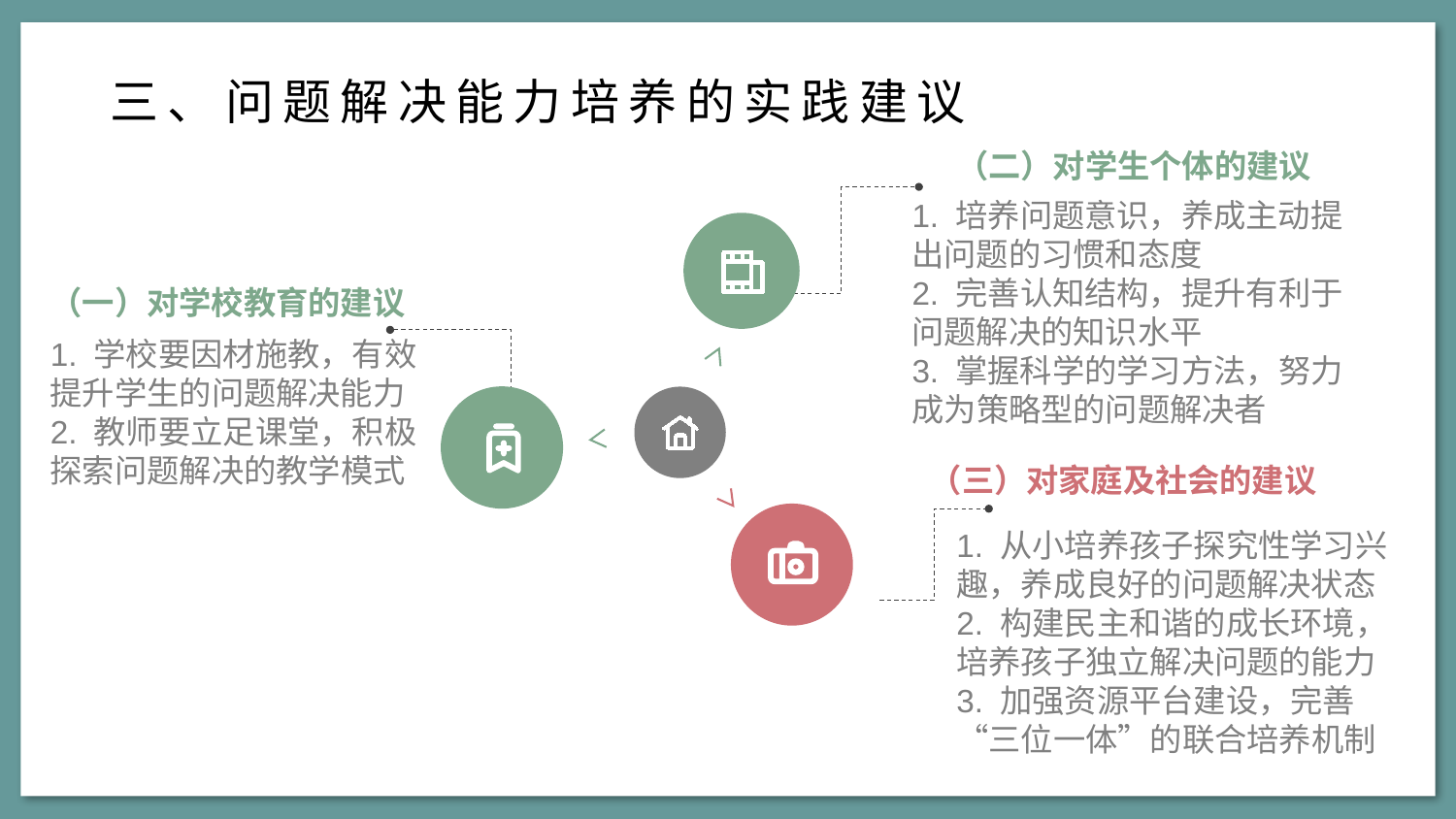

三、问题解决能力培养的实践建议
（二）对学生个体的建议

1. 培养问题意识，养成主动提出问题的习惯和态度
2. 完善认知结构，提升有利于问题解决的知识水平
3. 掌握科学的学习方法，努力成为策略型的问题解决者

（一）对学校教育的建议
1. 学校要因材施教，有效提升学生的问题解决能力
2. 教师要立足课堂，积极探索问题解决的教学模式

（三）对家庭及社会的建议

1. 从小培养孩子探究性学习兴趣，养成良好的问题解决状态
2. 构建民主和谐的成长环境，培养孩子独立解决问题的能力
3. 加强资源平台建设，完善“三位一体”的联合培养机制